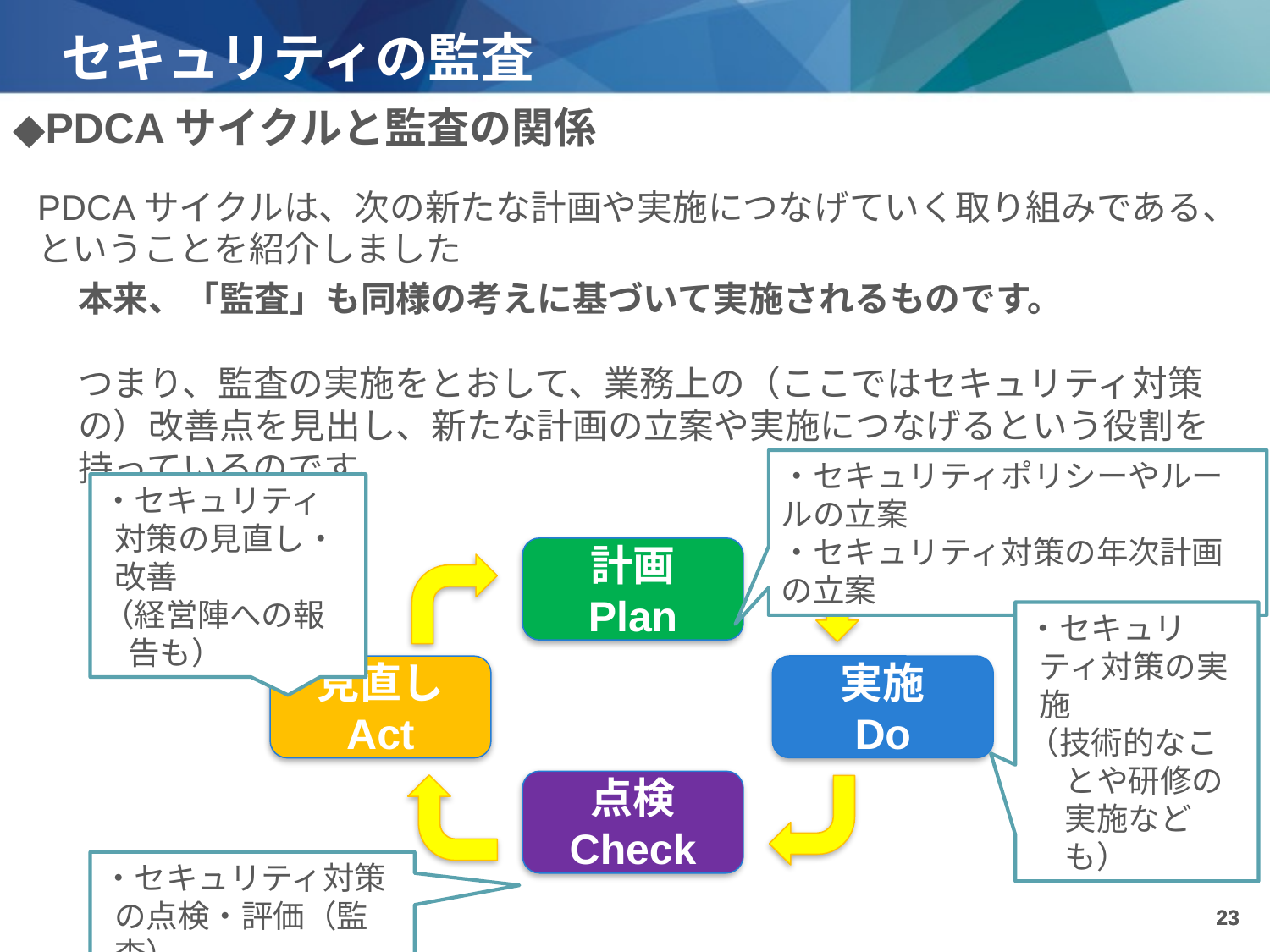

# セキュリティの監査
◆PDCAサイクルと監査の関係
PDCAサイクルは、次の新たな計画や実施につなげていく取り組みである、ということを紹介しました
本来、「監査」も同様の考えに基づいて実施されるものです。

つまり、監査の実施をとおして、業務上の（ここではセキュリティ対策の）改善点を見出し、新たな計画の立案や実施につなげるという役割を持っているのです。

・セキュリティポリシーやルールの立案
・セキュリティ対策の年次計画の立案
・セキュリティ対策の見直し・改善
（経営陣への報告も）
計画
Plan

・セキュリティ対策の実施
（技術的なことや研修の実施なども）
実施
Do
見直し
Act
点検
Check

・セキュリティ対策の点検・評価（監査）